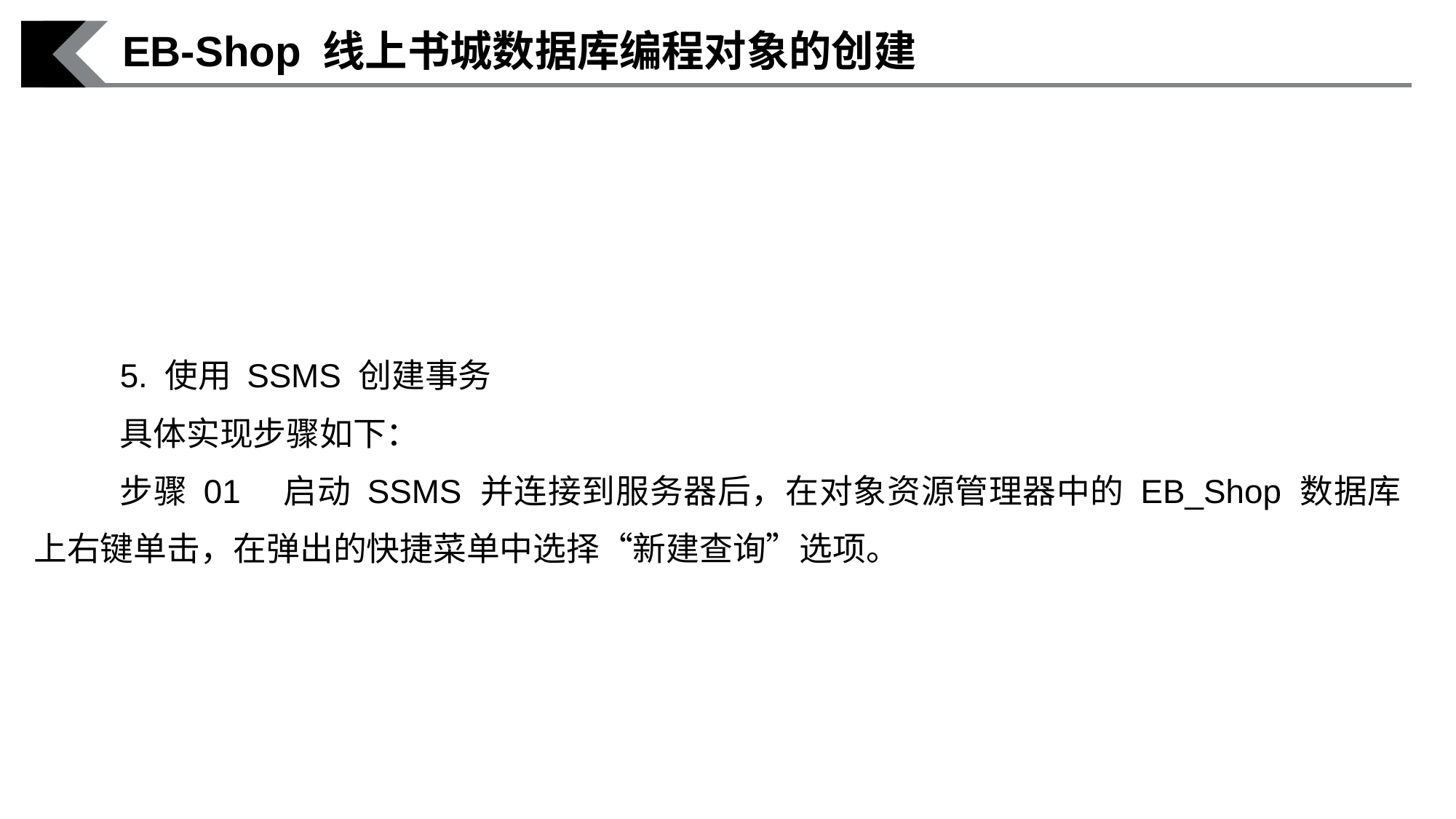

EB-Shop 线上书城数据库编程对象的创建
5. 使用 SSMS 创建事务
具体实现步骤如下：
步骤 01　启动 SSMS 并连接到服务器后，在对象资源管理器中的 EB_Shop 数据库上右键单击，在弹出的快捷菜单中选择“新建查询”选项。